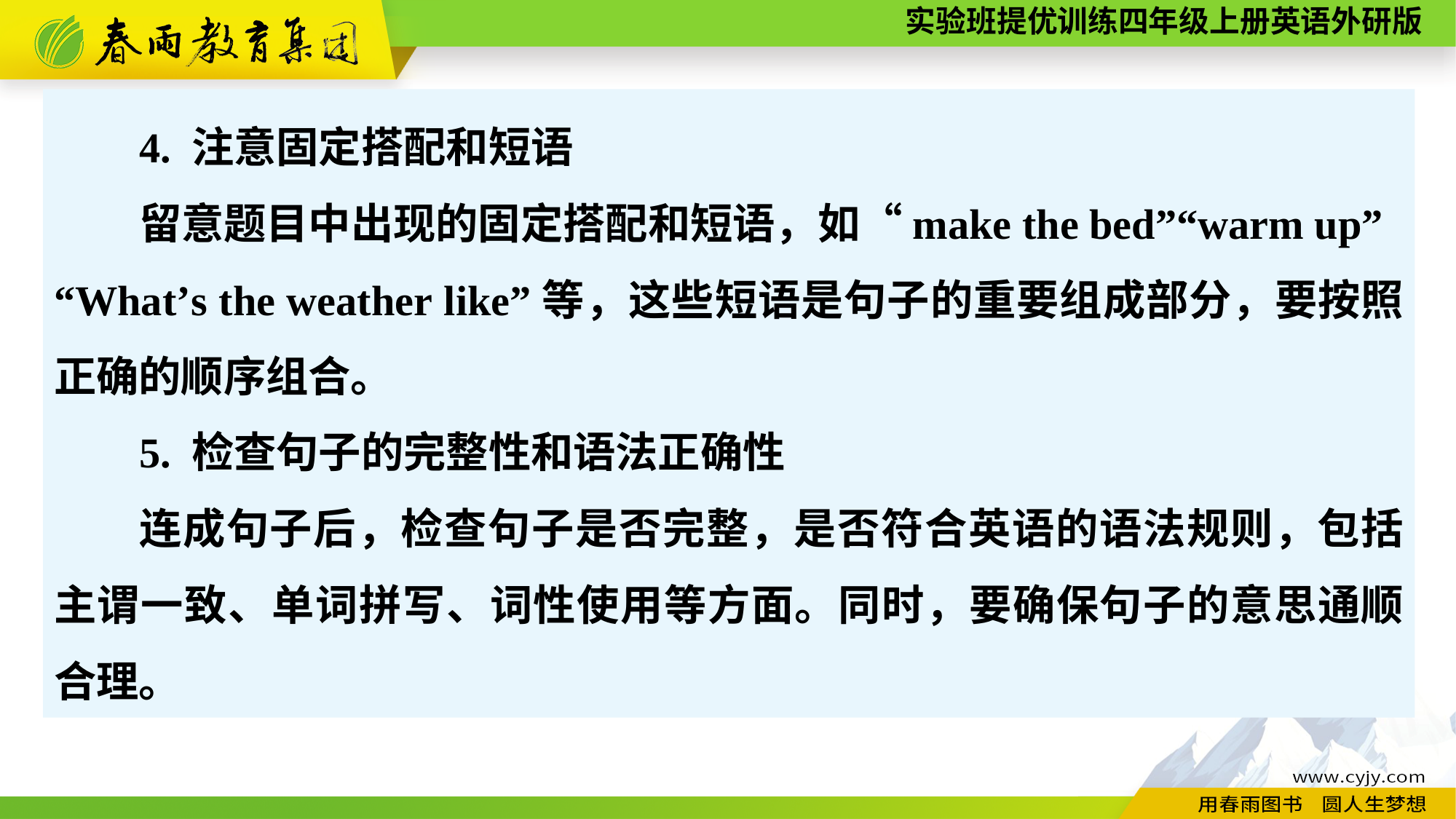

4. 注意固定搭配和短语
留意题目中出现的固定搭配和短语，如“make the bed”“warm up”
“What’s the weather like”等，这些短语是句子的重要组成部分，要按照正确的顺序组合。
5. 检查句子的完整性和语法正确性
连成句子后，检查句子是否完整，是否符合英语的语法规则，包括主谓一致、单词拼写、词性使用等方面。同时，要确保句子的意思通顺合理。